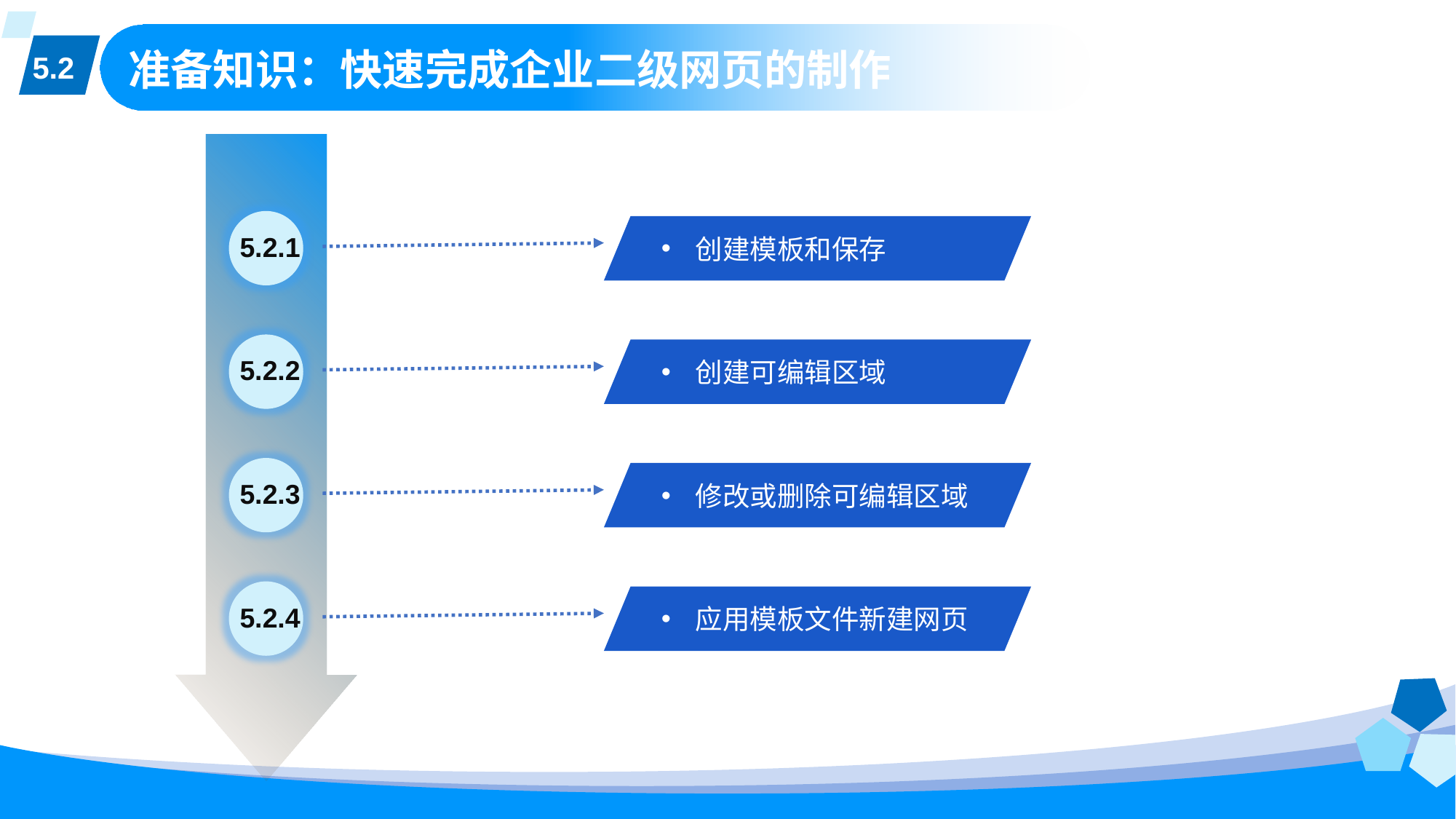

5.2
# 准备知识：快速完成企业二级网页的制作

5.2.1
创建模板和保存

5.2.2
创建可编辑区域

5.2.3
修改或删除可编辑区域

5.2.4
应用模板文件新建网页